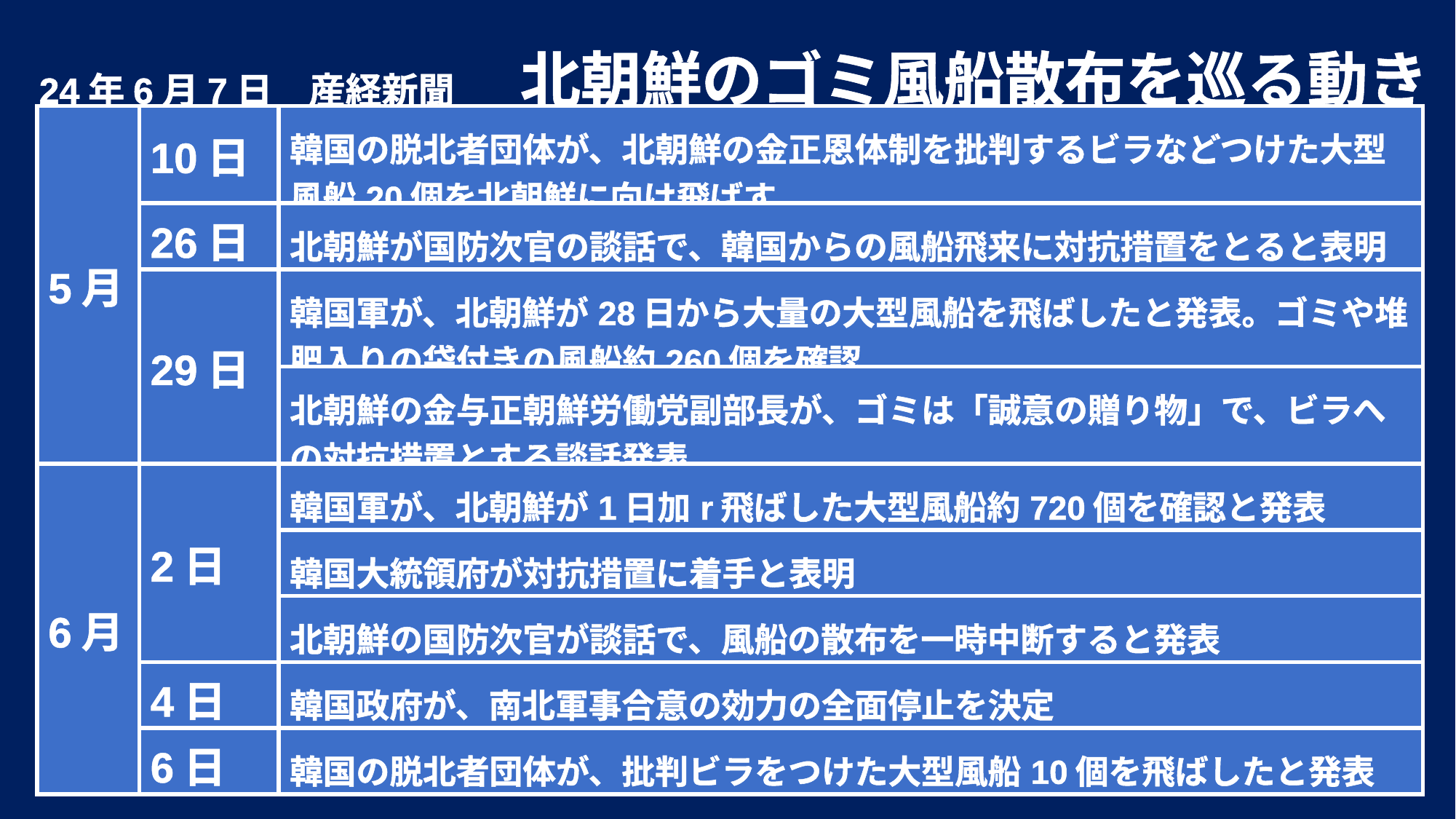

24年6月7日　産経新聞
北朝鮮のゴミ風船散布を巡る動き
| 5月 | 10日 | 韓国の脱北者団体が、北朝鮮の金正恩体制を批判するビラなどつけた大型風船20個を北朝鮮に向け飛ばす |
| --- | --- | --- |
|  | 26日 | 北朝鮮が国防次官の談話で、韓国からの風船飛来に対抗措置をとると表明 |
|  | 29日 | 韓国軍が、北朝鮮が28日から大量の大型風船を飛ばしたと発表。ゴミや堆肥入りの袋付きの風船約260個を確認 |
|  |  | 北朝鮮の金与正朝鮮労働党副部長が、ゴミは「誠意の贈り物」で、ビラへの対抗措置とする談話発表 |
| 6月 | 2日 | 韓国軍が、北朝鮮が1日加r飛ばした大型風船約720個を確認と発表 |
|  |  | 韓国大統領府が対抗措置に着手と表明 |
|  |  | 北朝鮮の国防次官が談話で、風船の散布を一時中断すると発表 |
|  | 4日 | 韓国政府が、南北軍事合意の効力の全面停止を決定 |
|  | 6日 | 韓国の脱北者団体が、批判ビラをつけた大型風船10個を飛ばしたと発表 |